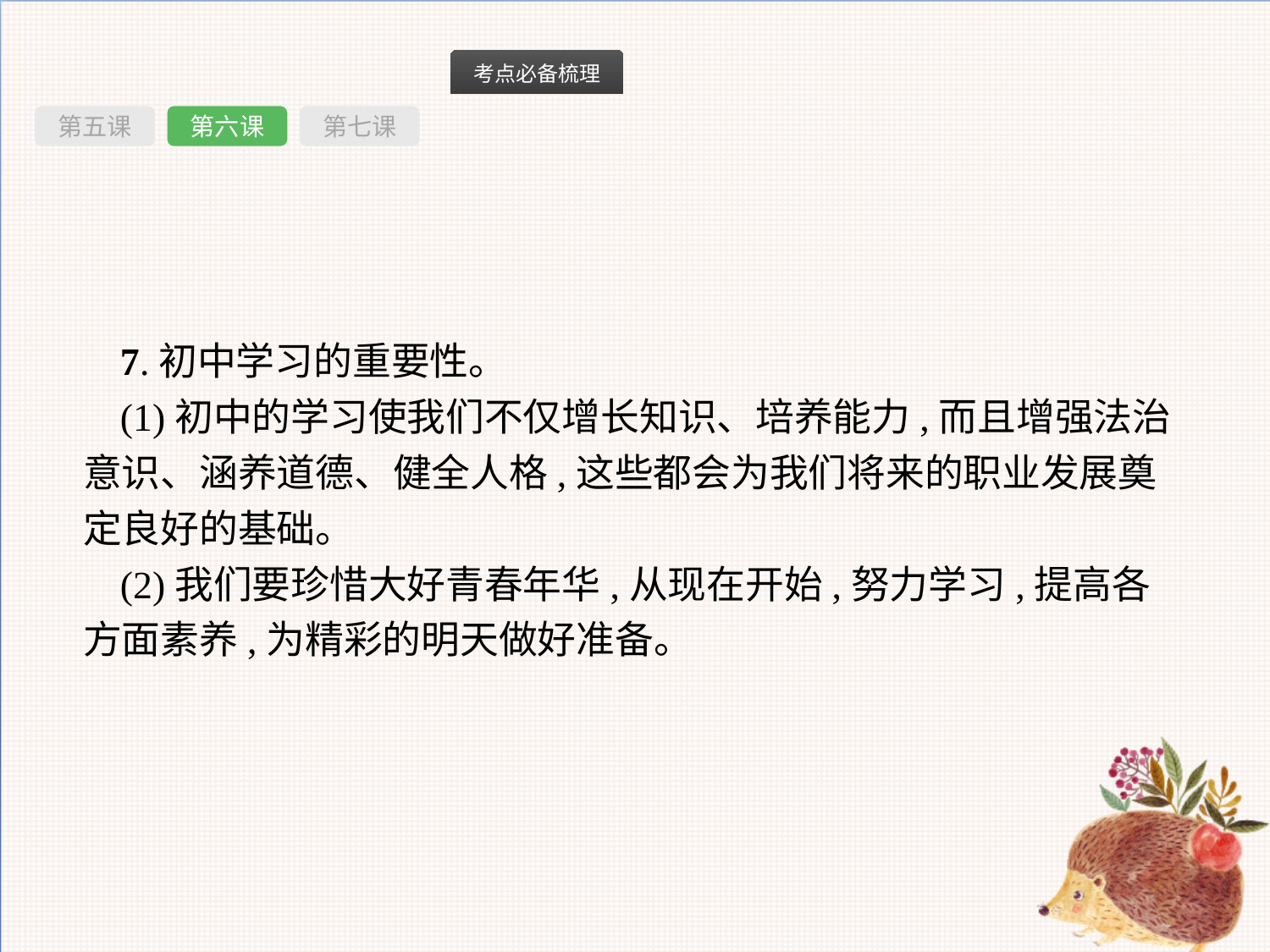

第五课
第六课
第七课
7.初中学习的重要性。
(1)初中的学习使我们不仅增长知识、培养能力,而且增强法治意识、涵养道德、健全人格,这些都会为我们将来的职业发展奠定良好的基础。
(2)我们要珍惜大好青春年华,从现在开始,努力学习,提高各方面素养,为精彩的明天做好准备。